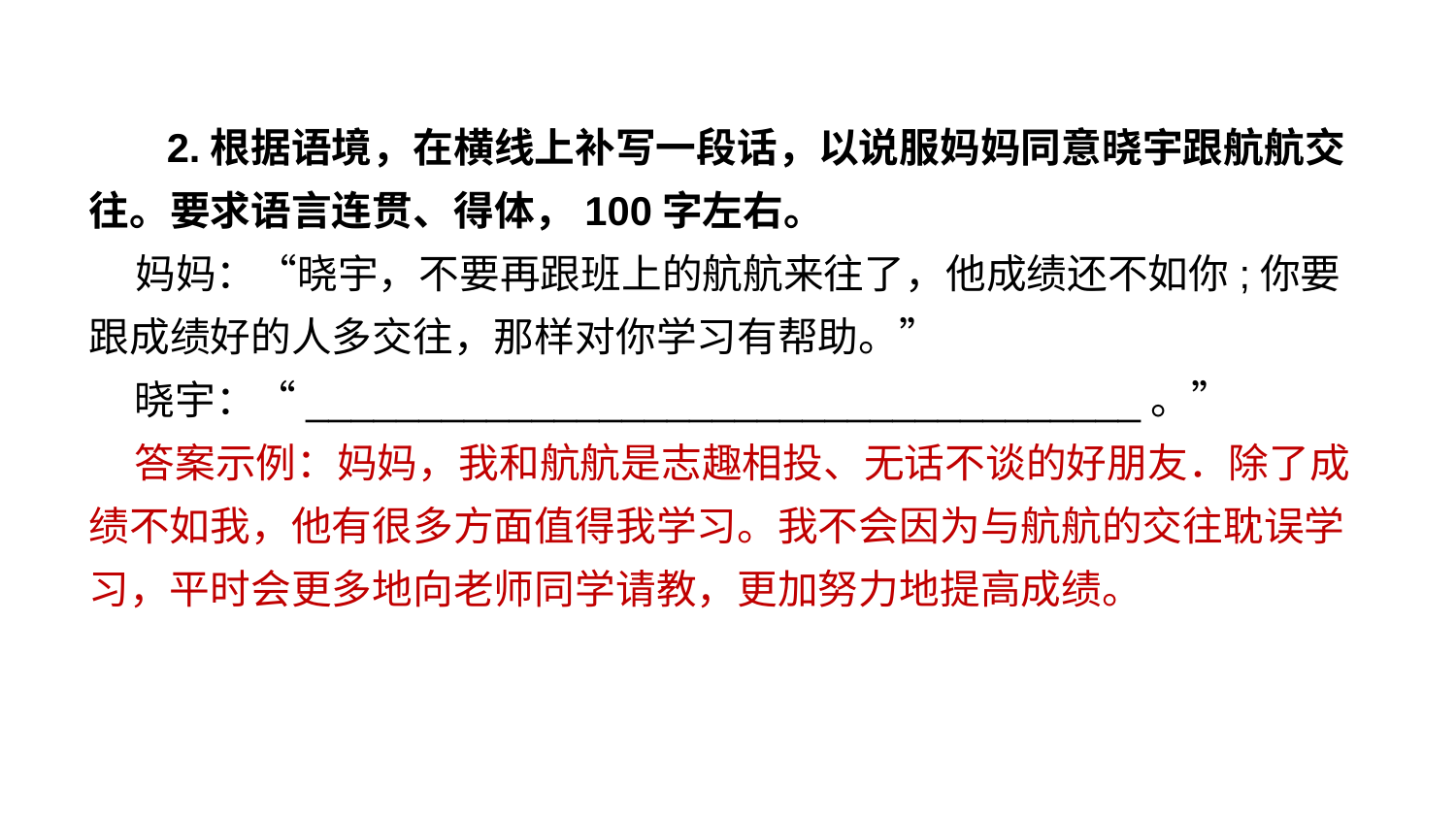

2.根据语境，在横线上补写一段话，以说服妈妈同意晓宇跟航航交往。要求语言连贯、得体，100字左右。
    妈妈：“晓宇，不要再跟班上的航航来往了，他成绩还不如你;你要跟成绩好的人多交往，那样对你学习有帮助。”
    晓宇：“_____________________________________。”
    答案示例：妈妈，我和航航是志趣相投、无话不谈的好朋友．除了成绩不如我，他有很多方面值得我学习。我不会因为与航航的交往耽误学习，平时会更多地向老师同学请教，更加努力地提高成绩。